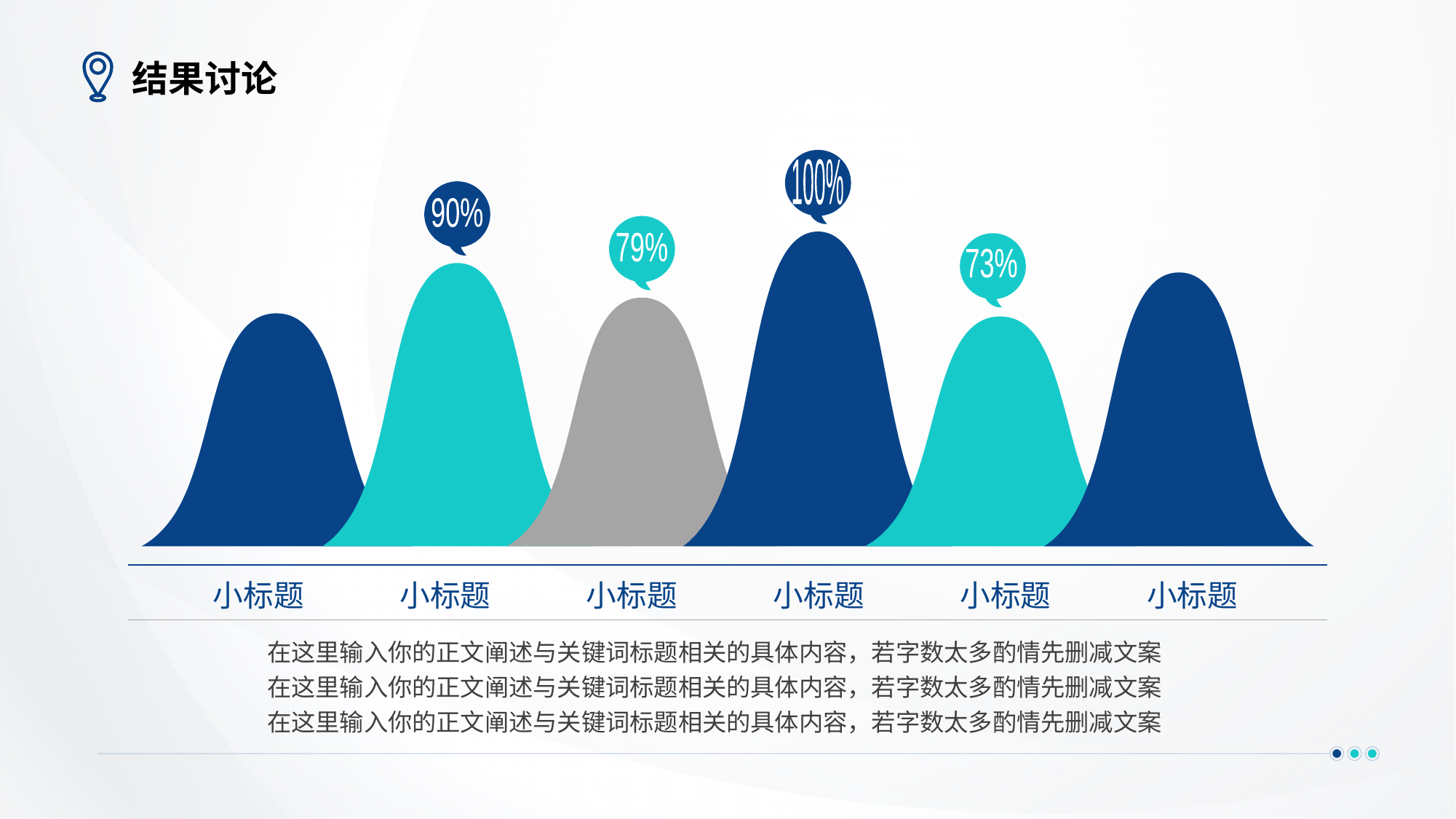

# 结果讨论

100%

90%

79%

73%

小标题
小标题
小标题
小标题
小标题
小标题
在这里输入你的正文阐述与关键词标题相关的具体内容，若字数太多酌情先删减文案
在这里输入你的正文阐述与关键词标题相关的具体内容，若字数太多酌情先删减文案
在这里输入你的正文阐述与关键词标题相关的具体内容，若字数太多酌情先删减文案